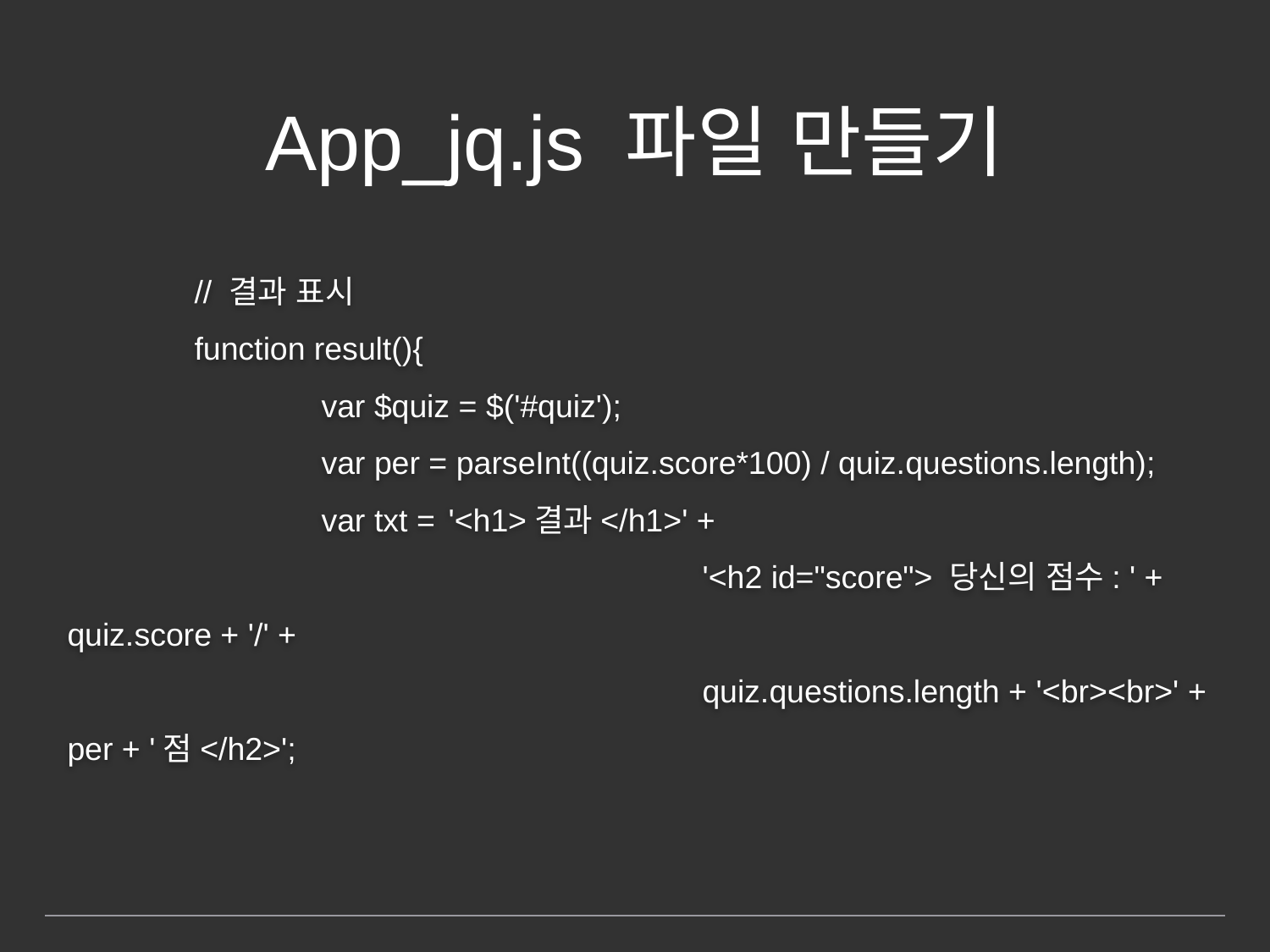

# App_jq.js 파일 만들기
	// 결과 표시
	function result(){
		var $quiz = $('#quiz');
		var per = parseInt((quiz.score*100) / quiz.questions.length);
		var txt =	'<h1>결과</h1>' +
					'<h2 id="score"> 당신의 점수: ' + quiz.score + '/' +
					quiz.questions.length + '<br><br>' + per + '점</h2>';